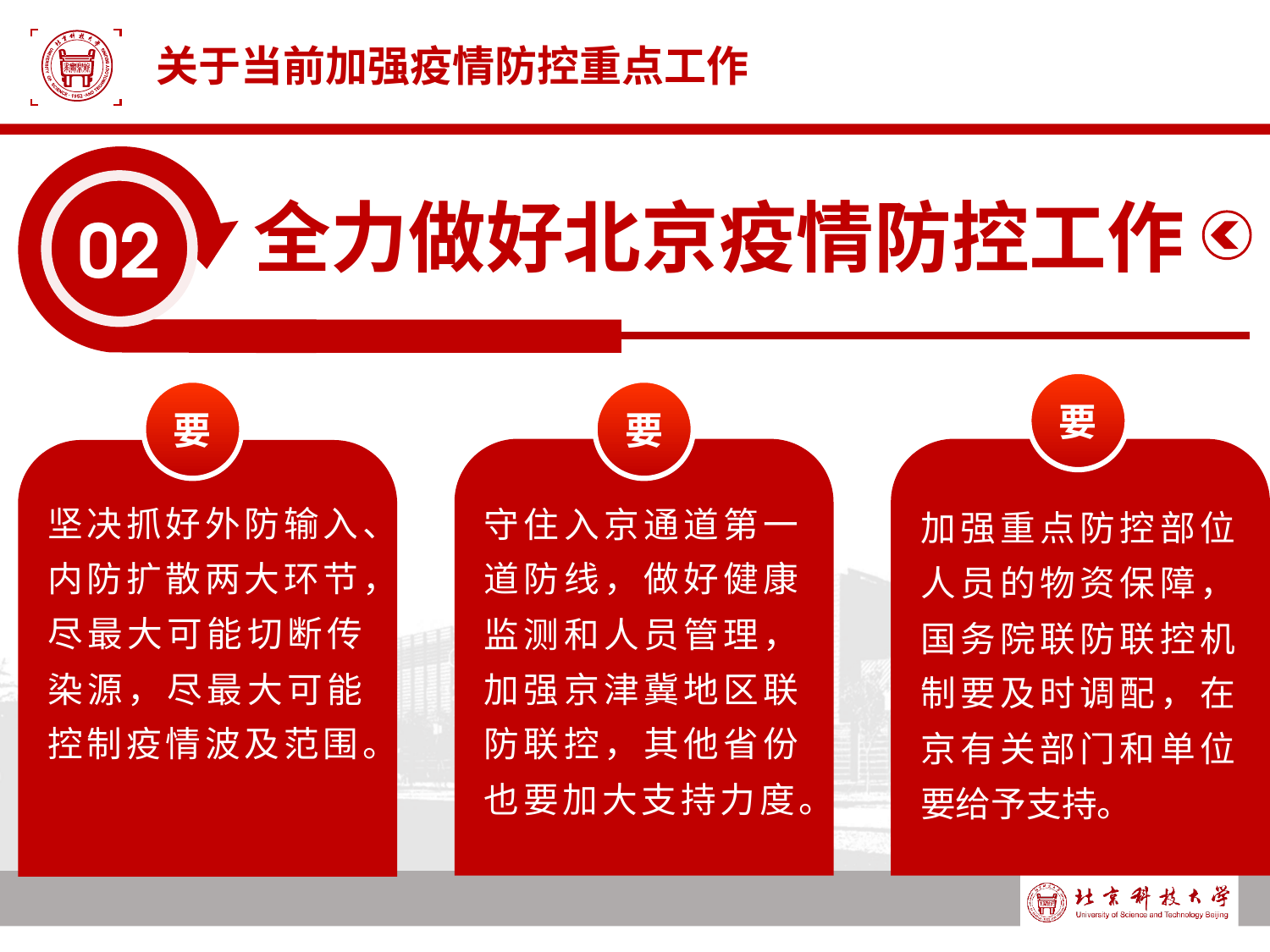

# 关于当前加强疫情防控重点工作

02
全力做好北京疫情防控工作

要
要
要

守住入京通道第一道防线，做好健康监测和人员管理，加强京津冀地区联防联控，其他省份也要加大支持力度。

加强重点防控部位人员的物资保障，国务院联防联控机制要及时调配，在京有关部门和单位要给予支持。

坚决抓好外防输入、内防扩散两大环节，尽最大可能切断传染源，尽最大可能控制疫情波及范围。